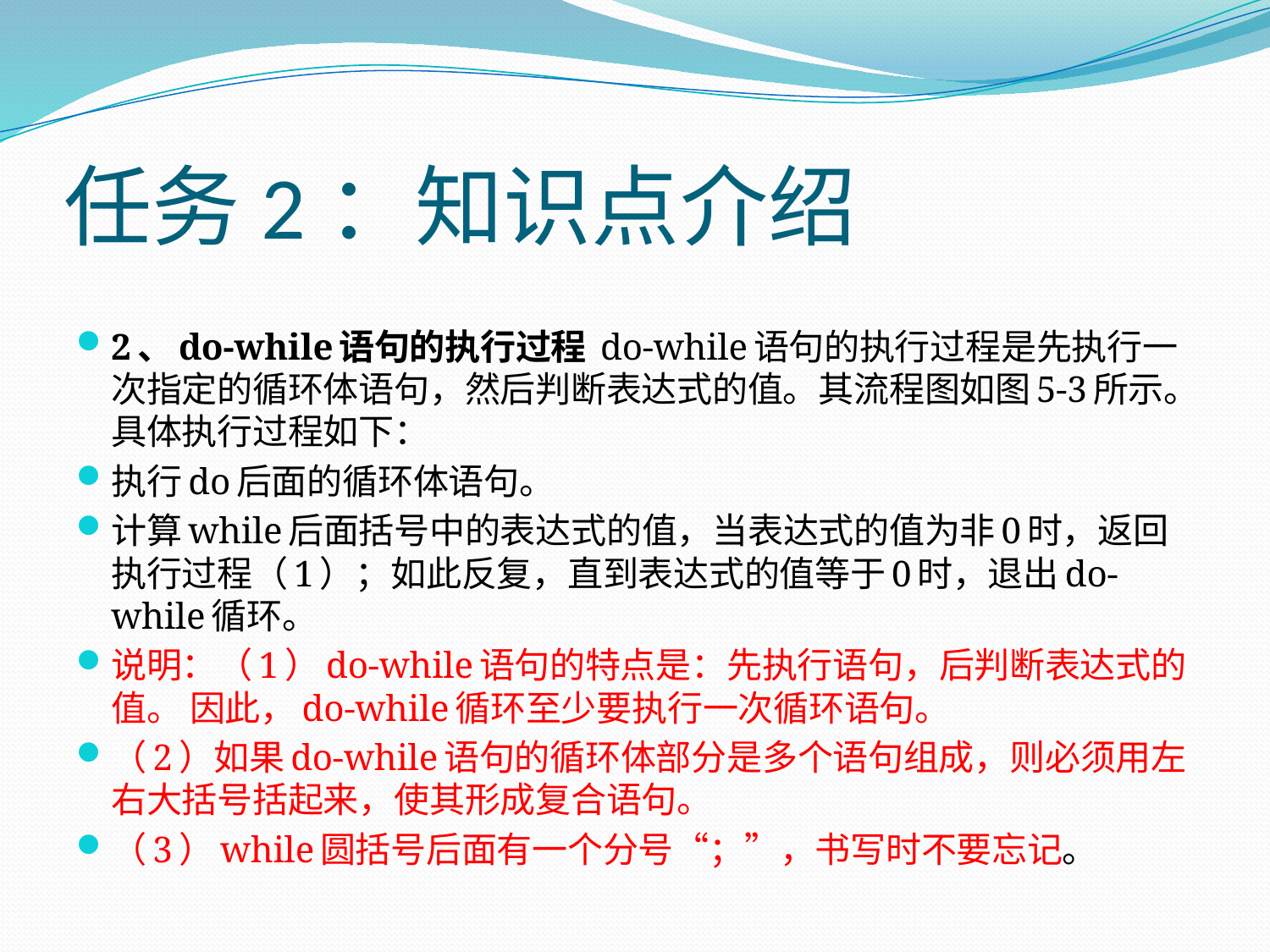

# 任务2：知识点介绍

2、do-while语句的执行过程 do-while语句的执行过程是先执行一次指定的循环体语句，然后判断表达式的值。其流程图如图5-3所示。具体执行过程如下：
执行do后面的循环体语句。
计算while后面括号中的表达式的值，当表达式的值为非0时，返回执行过程（1）；如此反复，直到表达式的值等于0时，退出do-while循环。
说明：（1）do-while语句的特点是：先执行语句，后判断表达式的值。 因此，do-while循环至少要执行一次循环语句。
（2）如果do-while语句的循环体部分是多个语句组成，则必须用左右大括号括起来，使其形成复合语句。
（3）while圆括号后面有一个分号“；”，书写时不要忘记。